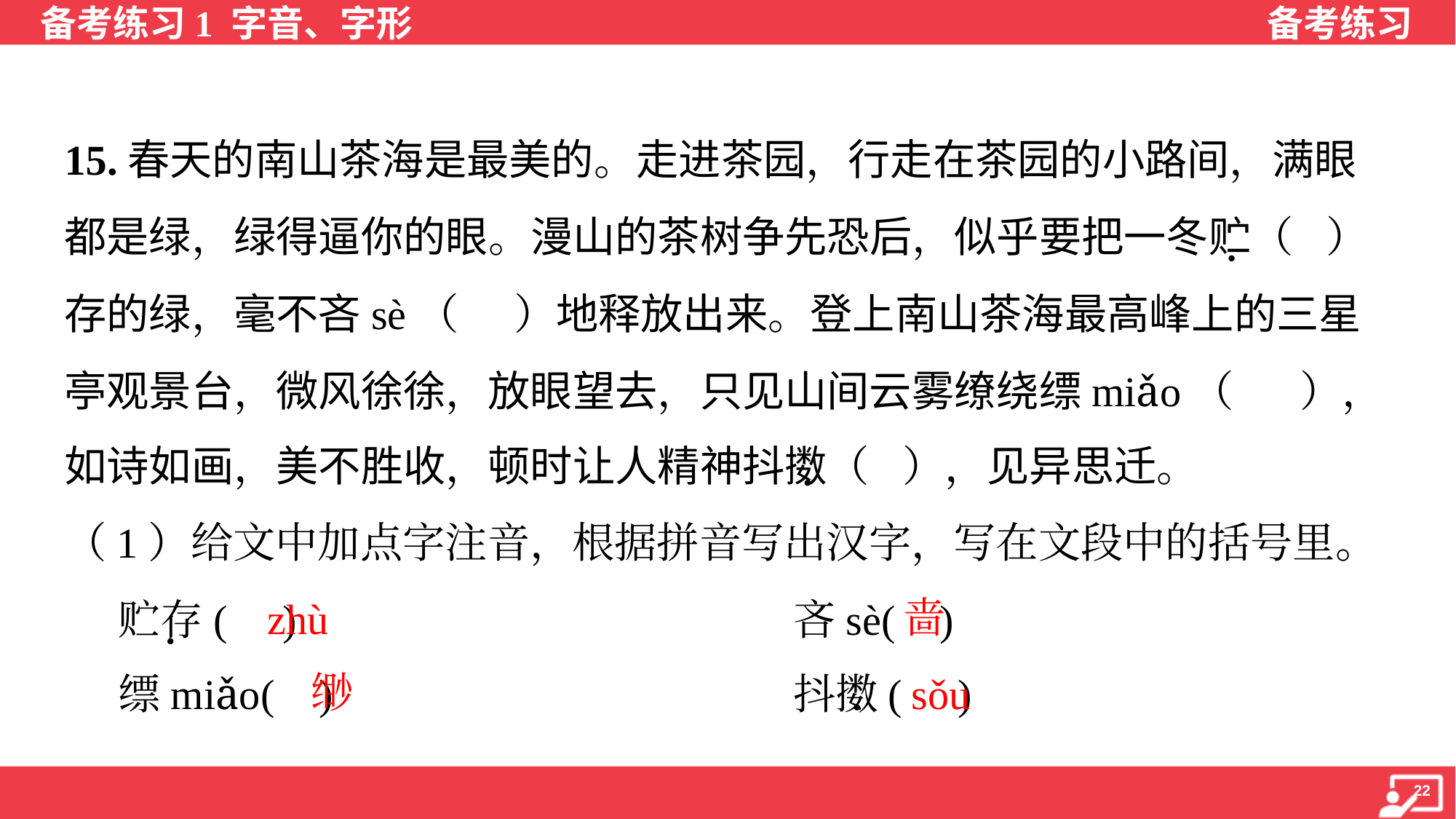

15.春天的南山茶海是最美的。走进茶园，行走在茶园的小路间，满眼
都是绿，绿得逼你的眼。漫山的茶树争先恐后，似乎要把一冬贮（   ）
存的绿，毫不吝sè（     ）地释放出来。登上南山茶海最高峰上的三星
亭观景台，微风徐徐，放眼望去，只见山间云雾缭绕缥miǎo（      ），
如诗如画，美不胜收，顿时让人精神抖擞（   ），见异思迁。

（1）给文中加点字注音，根据拼音写出汉字，写在文段中的括号里。
    贮存(     ) 	吝sè(    )
    缥miǎo(    ) 	抖擞(     )
zhù
啬

缈
sǒu